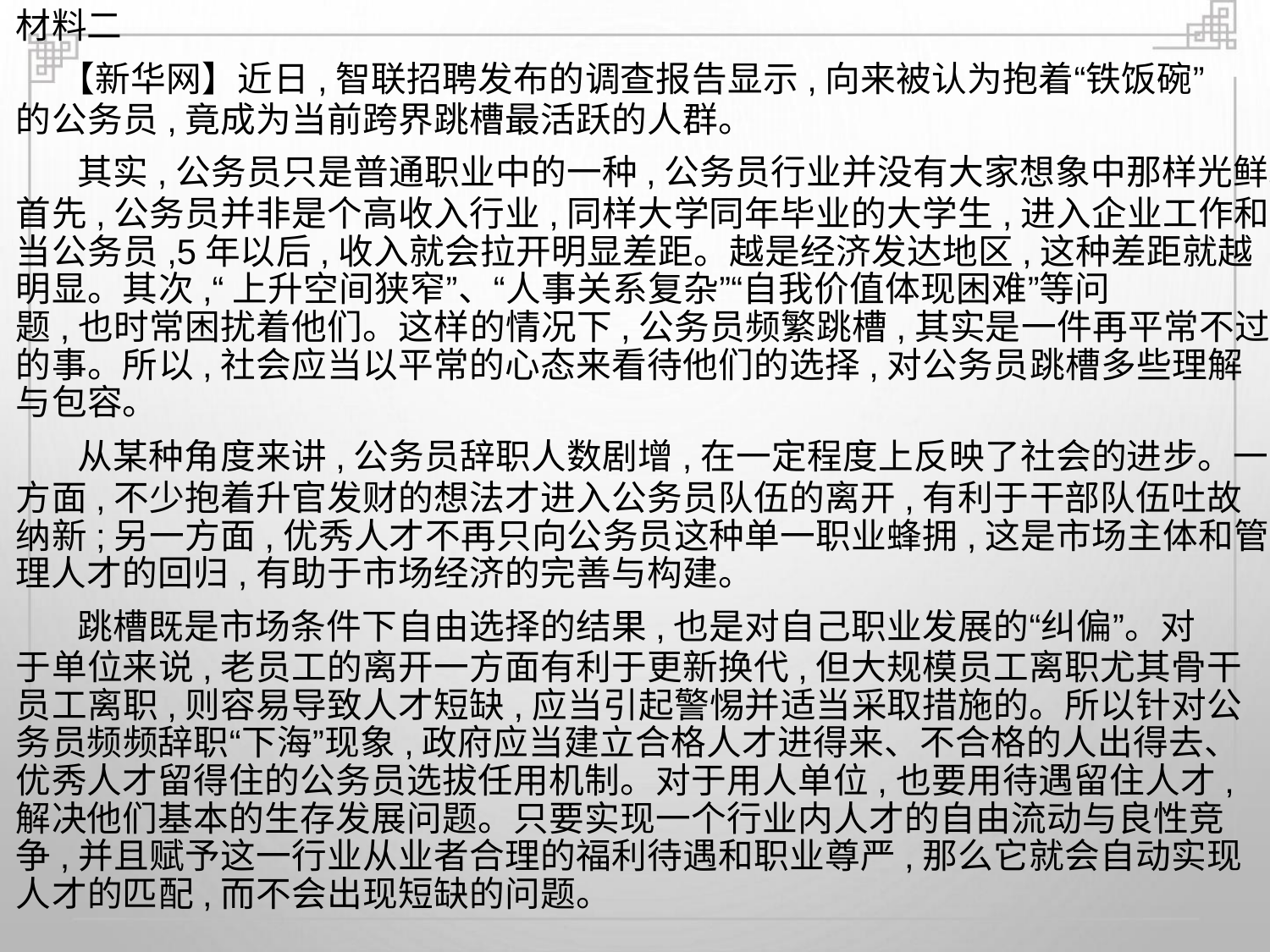

材料二
【新华网】近日,智联招聘发布的调查报告显示,向来被认为抱着“铁饭碗”
的公务员,竟成为当前跨界跳槽最活跃的人群。
其实,公务员只是普通职业中的一种,公务员行业并没有大家想象中那样光鲜。
首先,公务员并非是个高收入行业,同样大学同年毕业的大学生,进入企业工作和
当公务员,5年以后,收入就会拉开明显差距。越是经济发达地区,这种差距就越
明显。其次,“上升空间狭窄”、“人事关系复杂”“自我价值体现困难”等问
题,也时常困扰着他们。这样的情况下,公务员频繁跳槽,其实是一件再平常不过
的事。所以,社会应当以平常的心态来看待他们的选择,对公务员跳槽多些理解
与包容。
从某种角度来讲,公务员辞职人数剧增,在一定程度上反映了社会的进步。一
方面,不少抱着升官发财的想法才进入公务员队伍的离开,有利于干部队伍吐故
纳新;另一方面,优秀人才不再只向公务员这种单一职业蜂拥,这是市场主体和管
理人才的回归,有助于市场经济的完善与构建。
跳槽既是市场条件下自由选择的结果,也是对自己职业发展的“纠偏”。对
于单位来说,老员工的离开一方面有利于更新换代,但大规模员工离职尤其骨干
员工离职,则容易导致人才短缺,应当引起警惕并适当采取措施的。所以针对公
务员频频辞职“下海”现象,政府应当建立合格人才进得来、不合格的人出得去、
优秀人才留得住的公务员选拔任用机制。对于用人单位,也要用待遇留住人才,
解决他们基本的生存发展问题。只要实现一个行业内人才的自由流动与良性竞
争,并且赋予这一行业从业者合理的福利待遇和职业尊严,那么它就会自动实现
人才的匹配,而不会出现短缺的问题。